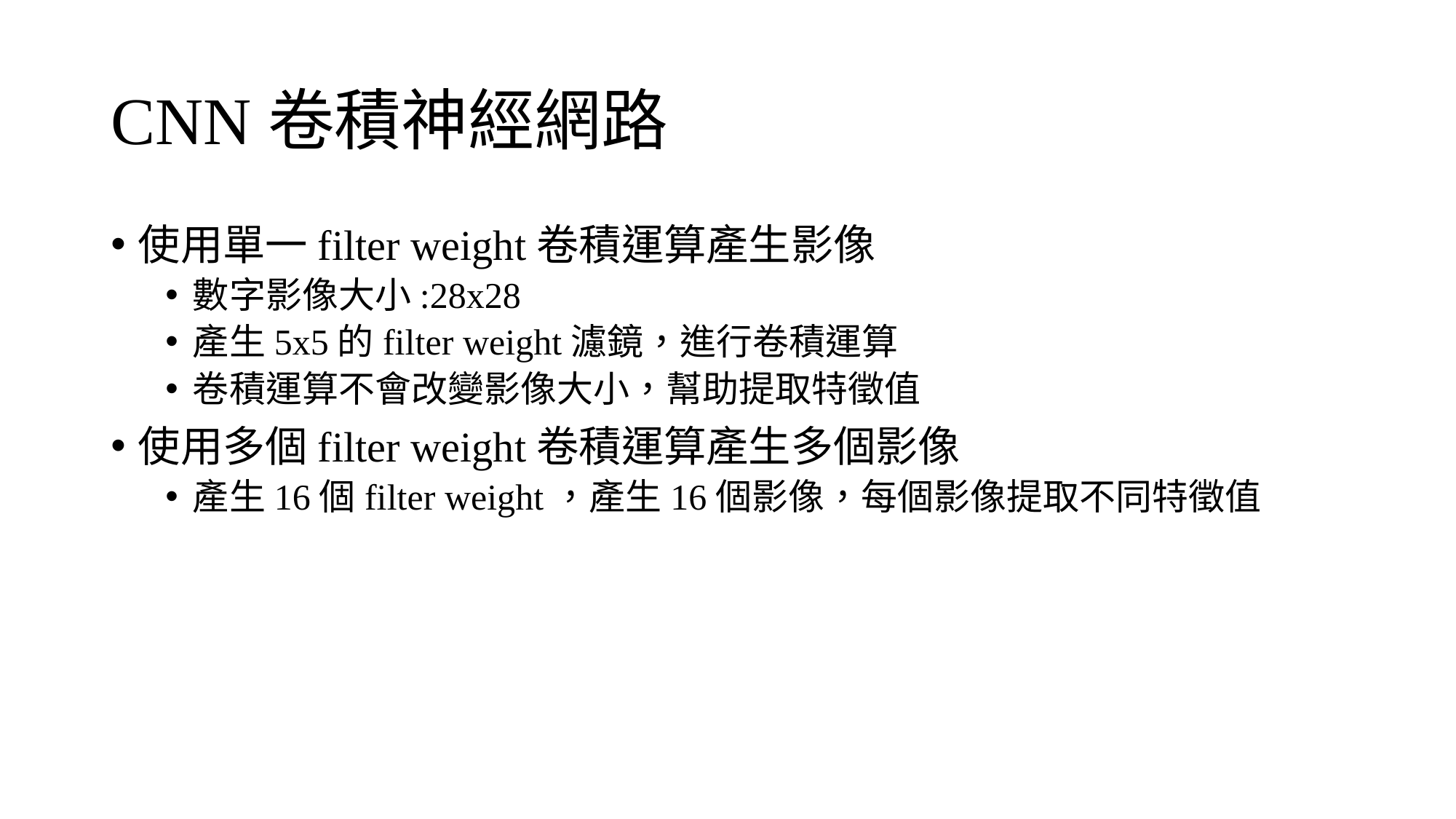

# CNN卷積神經網路
使用單一filter weight卷積運算產生影像
數字影像大小:28x28
產生5x5的filter weight濾鏡，進行卷積運算
卷積運算不會改變影像大小，幫助提取特徵值
使用多個filter weight卷積運算產生多個影像
產生16個filter weight，產生16個影像，每個影像提取不同特徵值